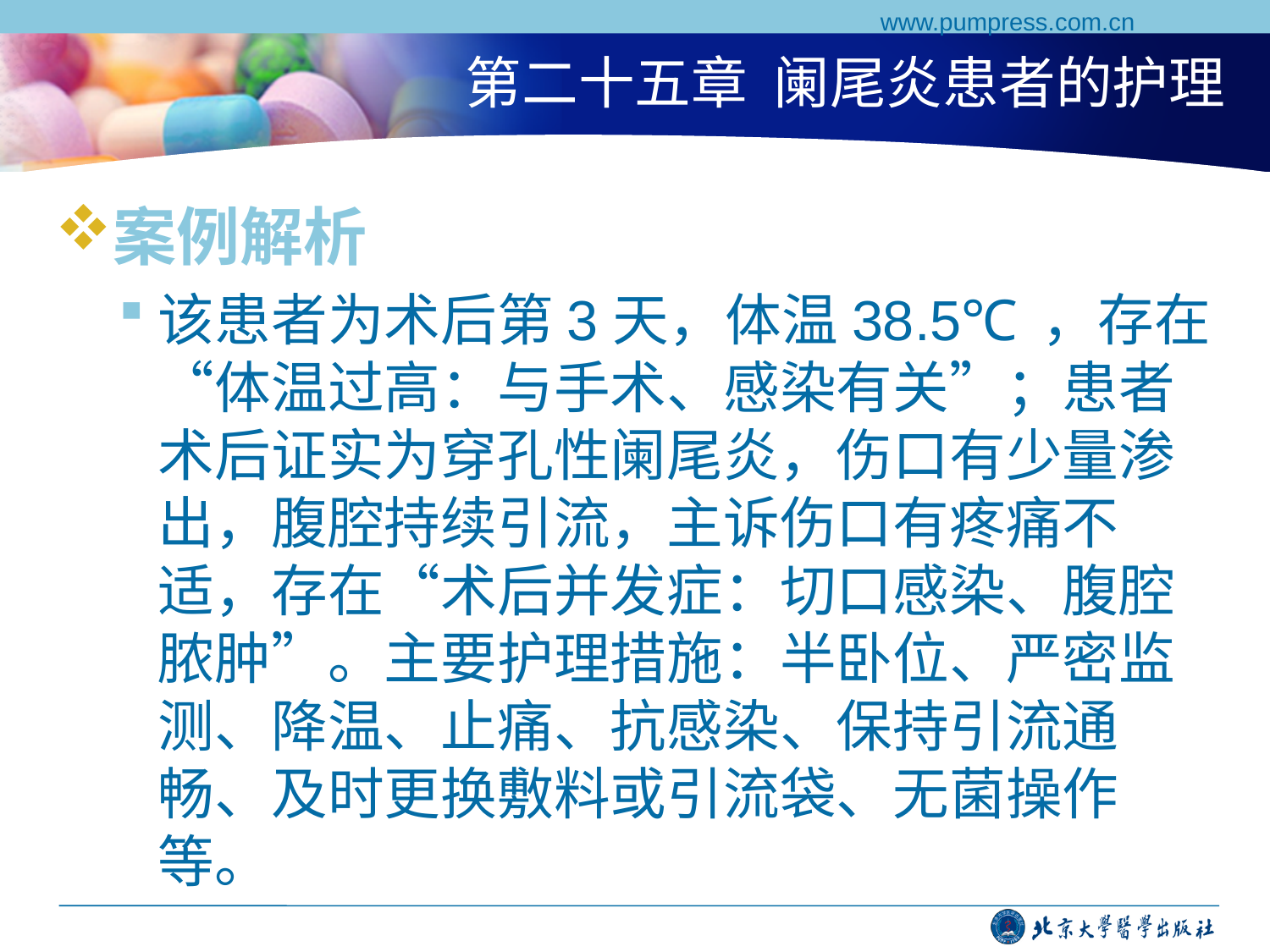

www.pumpress.com.cn
# 第二十五章  阑尾炎患者的护理
案例解析
该患者为术后第3天，体温38.5℃，存在“体温过高：与手术、感染有关”；患者术后证实为穿孔性阑尾炎，伤口有少量渗出，腹腔持续引流，主诉伤口有疼痛不适，存在“术后并发症：切口感染、腹腔脓肿”。主要护理措施：半卧位、严密监测、降温、止痛、抗感染、保持引流通畅、及时更换敷料或引流袋、无菌操作等。